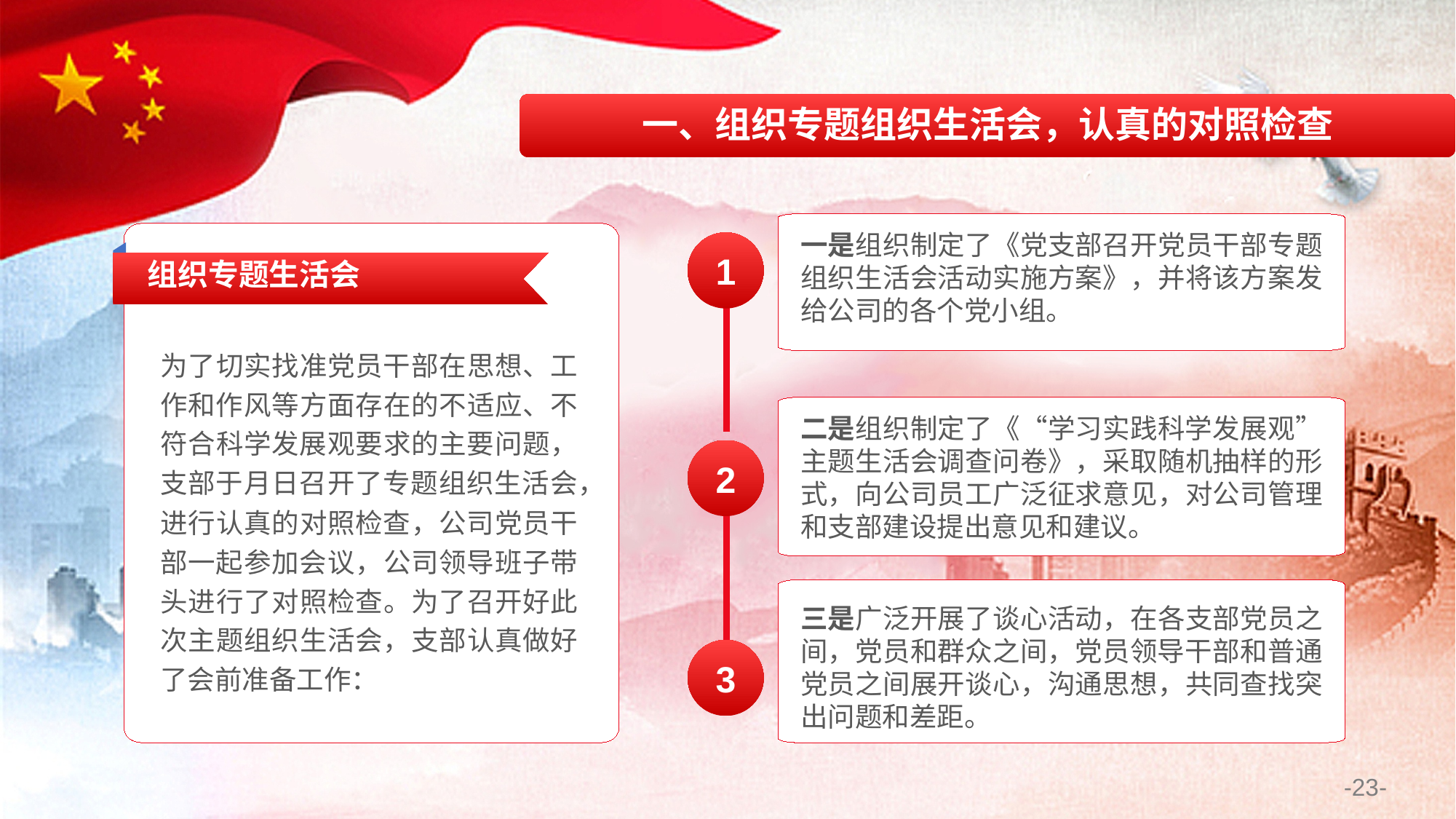

一、组织专题组织生活会，认真的对照检查

一是组织制定了《党支部召开党员干部专题组织生活会活动实施方案》，并将该方案发给公司的各个党小组。

1

组织专题生活会

为了切实找准党员干部在思想、工作和作风等方面存在的不适应、不符合科学发展观要求的主要问题，支部于月日召开了专题组织生活会，进行认真的对照检查，公司党员干部一起参加会议，公司领导班子带头进行了对照检查。为了召开好此次主题组织生活会，支部认真做好了会前准备工作：

二是组织制定了《“学习实践科学发展观”主题生活会调查问卷》，采取随机抽样的形式，向公司员工广泛征求意见，对公司管理和支部建设提出意见和建议。
2

三是广泛开展了谈心活动，在各支部党员之间，党员和群众之间，党员领导干部和普通党员之间展开谈心，沟通思想，共同查找突出问题和差距。
3